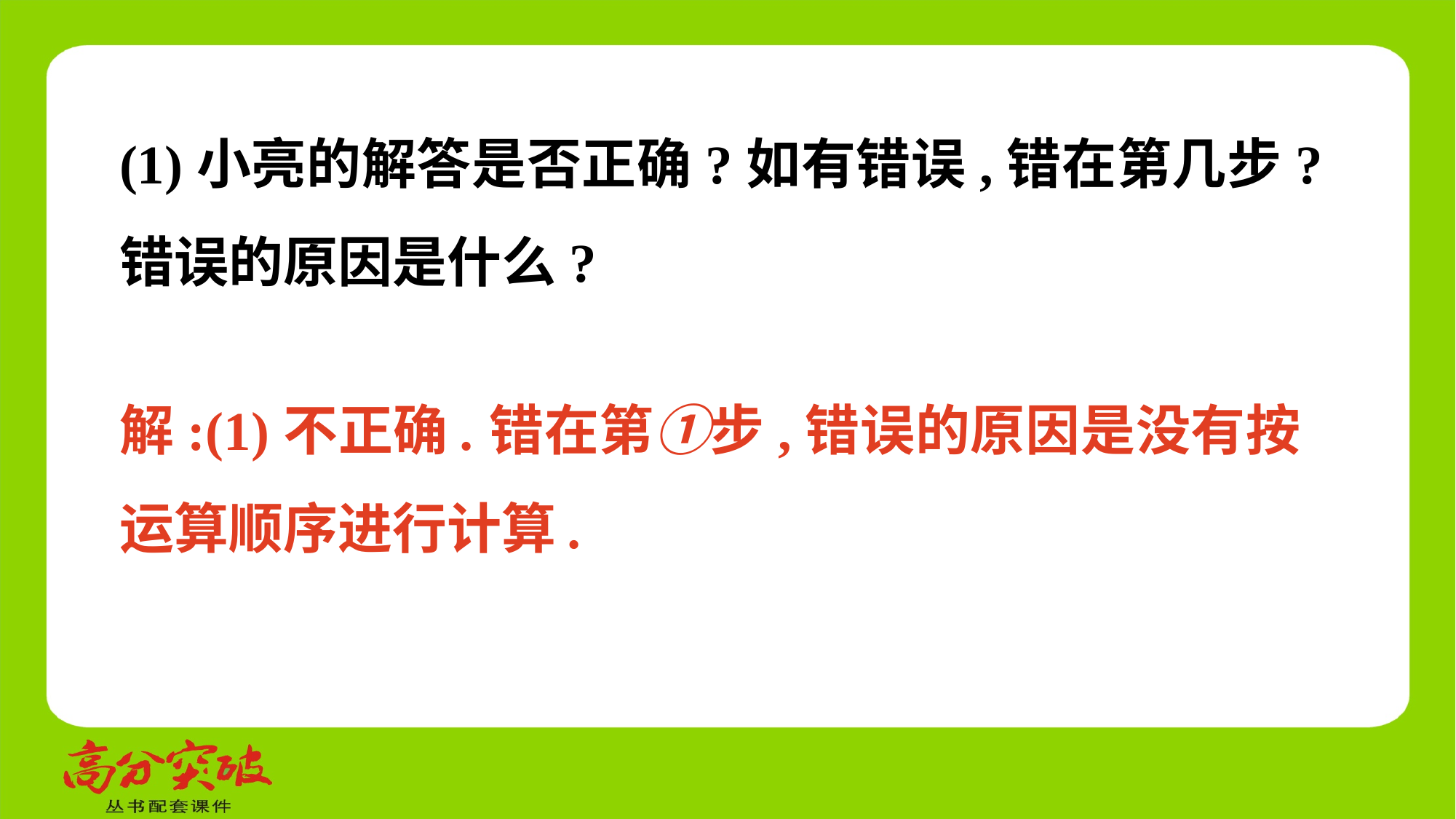

(1)小亮的解答是否正确?如有错误,错在第几步?错误的原因是什么?
解:(1)不正确.错在第①步,错误的原因是没有按运算顺序进行计算.